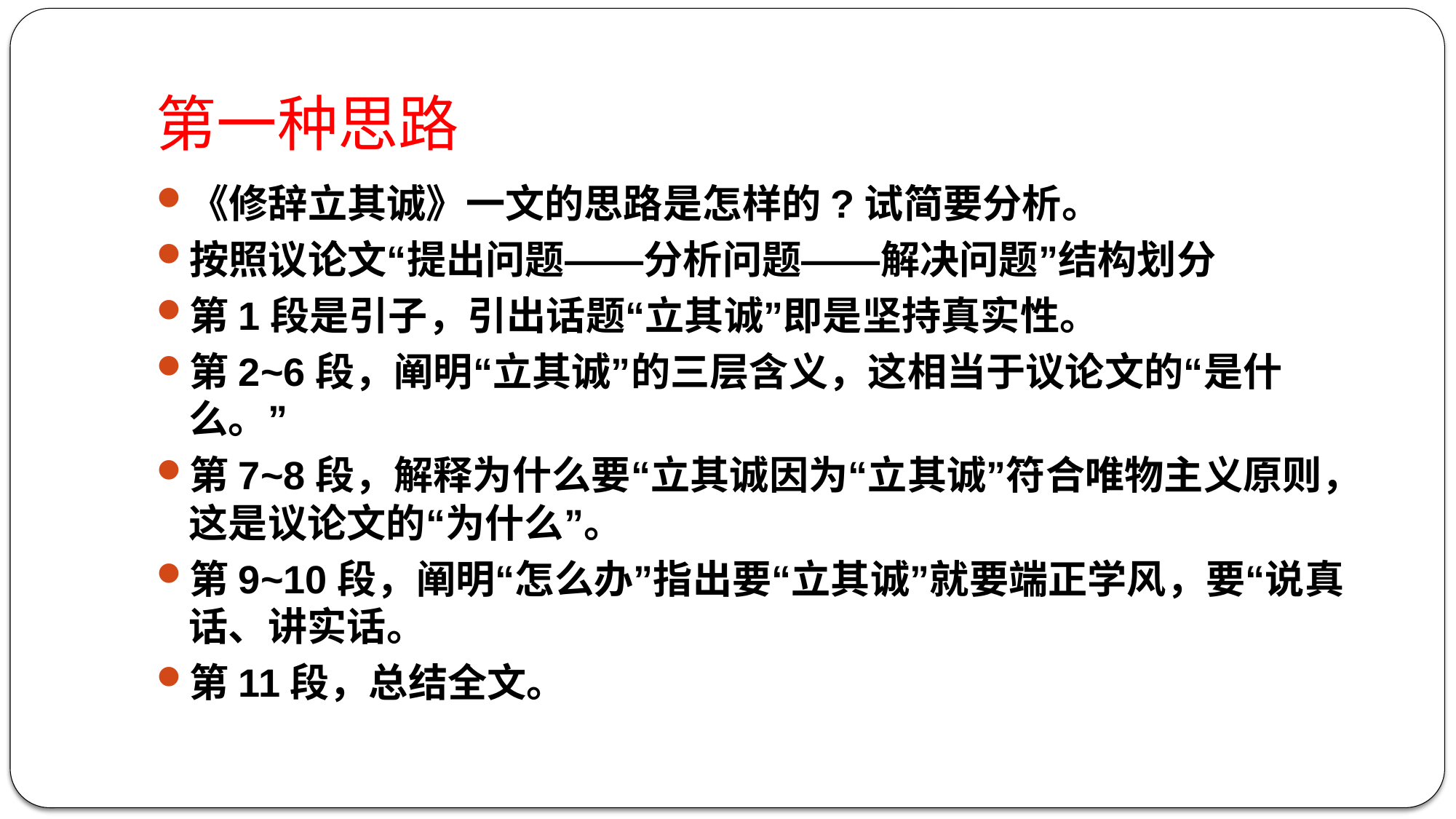

# 第一种思路
《修辞立其诚》一文的思路是怎样的?试简要分析。
按照议论文“提出问题——分析问题——解决问题”结构划分
第1段是引子，引出话题“立其诚”即是坚持真实性。
第2~6段，阐明“立其诚”的三层含义，这相当于议论文的“是什么。”
第7~8段，解释为什么要“立其诚因为“立其诚”符合唯物主义原则，这是议论文的“为什么”。
第9~10段，阐明“怎么办”指出要“立其诚”就要端正学风，要“说真话、讲实话。
第11段，总结全文。